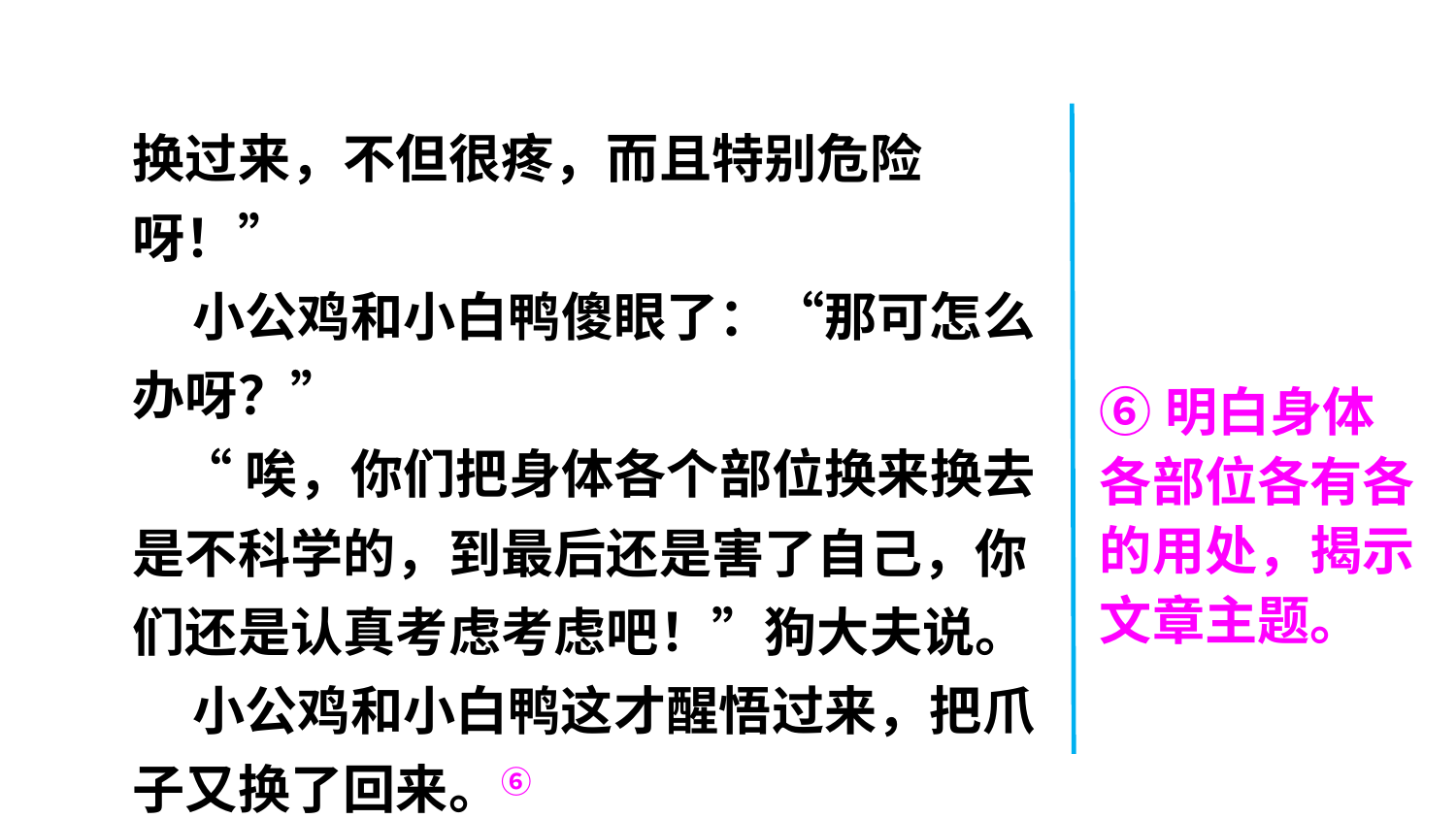

换过来，不但很疼，而且特别危险呀！”
    小公鸡和小白鸭傻眼了：“那可怎么办呀？”
    “唉，你们把身体各个部位换来换去是不科学的，到最后还是害了自己，你们还是认真考虑考虑吧！”狗大夫说。
    小公鸡和小白鸭这才醒悟过来，把爪子又换了回来。⑥
⑥明白身体各部位各有各的用处，揭示文章主题。